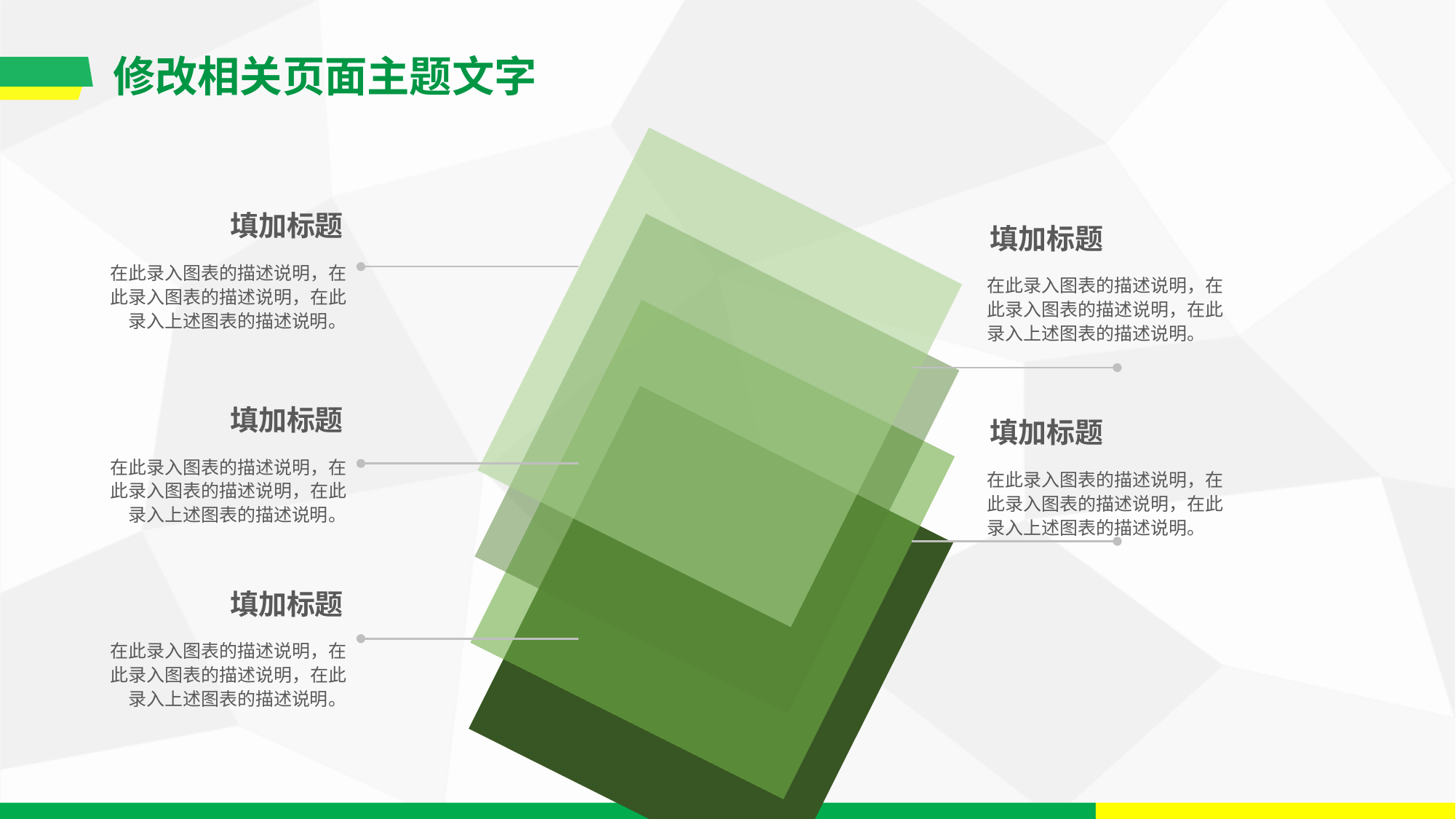

修改相关页面主题文字
填加标题
在此录入图表的描述说明，在此录入图表的描述说明，在此录入上述图表的描述说明。

填加标题
在此录入图表的描述说明，在此录入图表的描述说明，在此录入上述图表的描述说明。

填加标题
在此录入图表的描述说明，在此录入图表的描述说明，在此录入上述图表的描述说明。
填加标题
在此录入图表的描述说明，在此录入图表的描述说明，在此录入上述图表的描述说明。

填加标题
在此录入图表的描述说明，在此录入图表的描述说明，在此录入上述图表的描述说明。